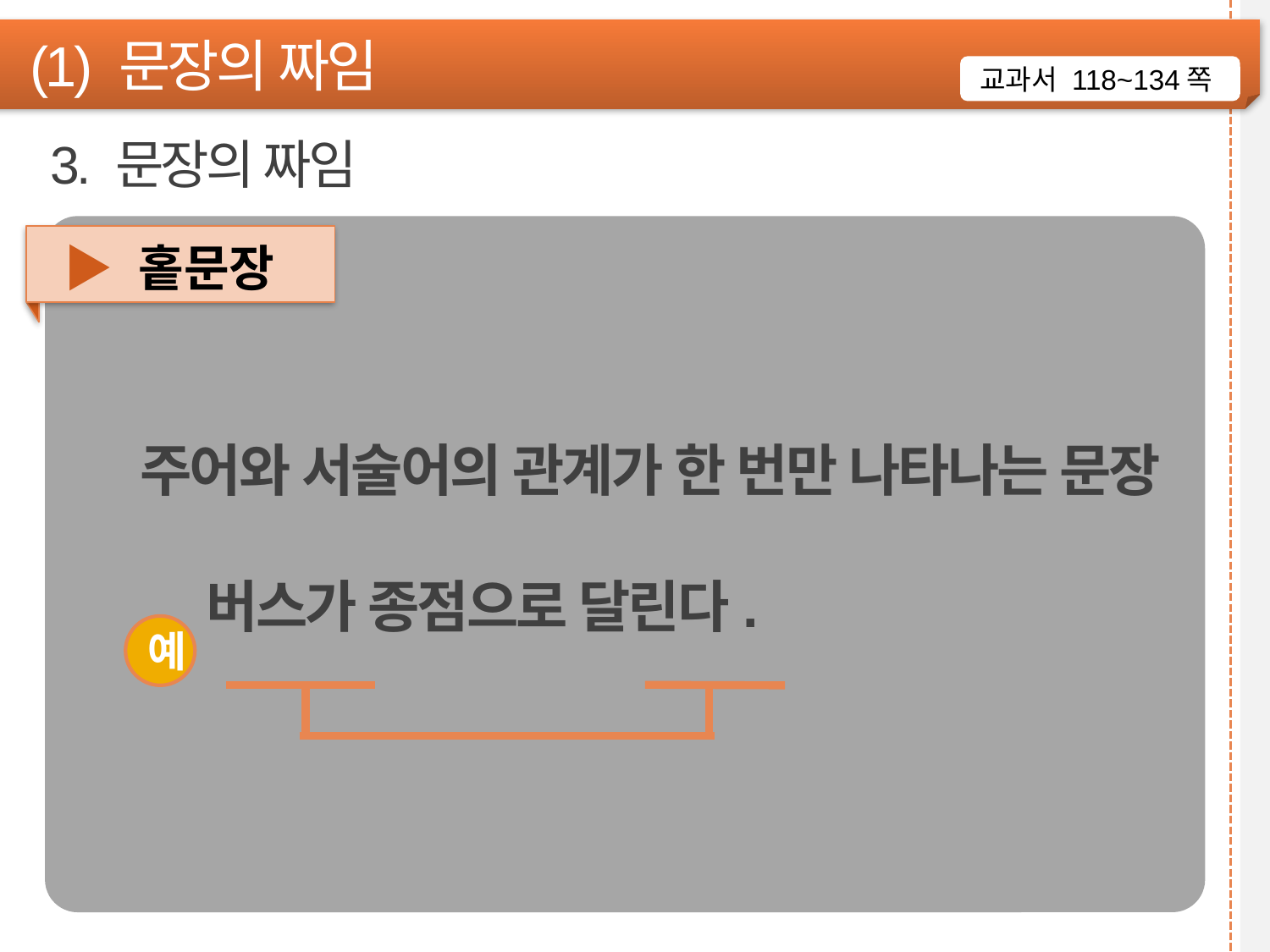

(1) 문장의 짜임
교과서 118~134쪽
3. 문장의 짜임

▶ 홑문장

   주어와 서술어의 관계가 한 번만 나타나는 문장

        버스가 종점으로 달린다.
예